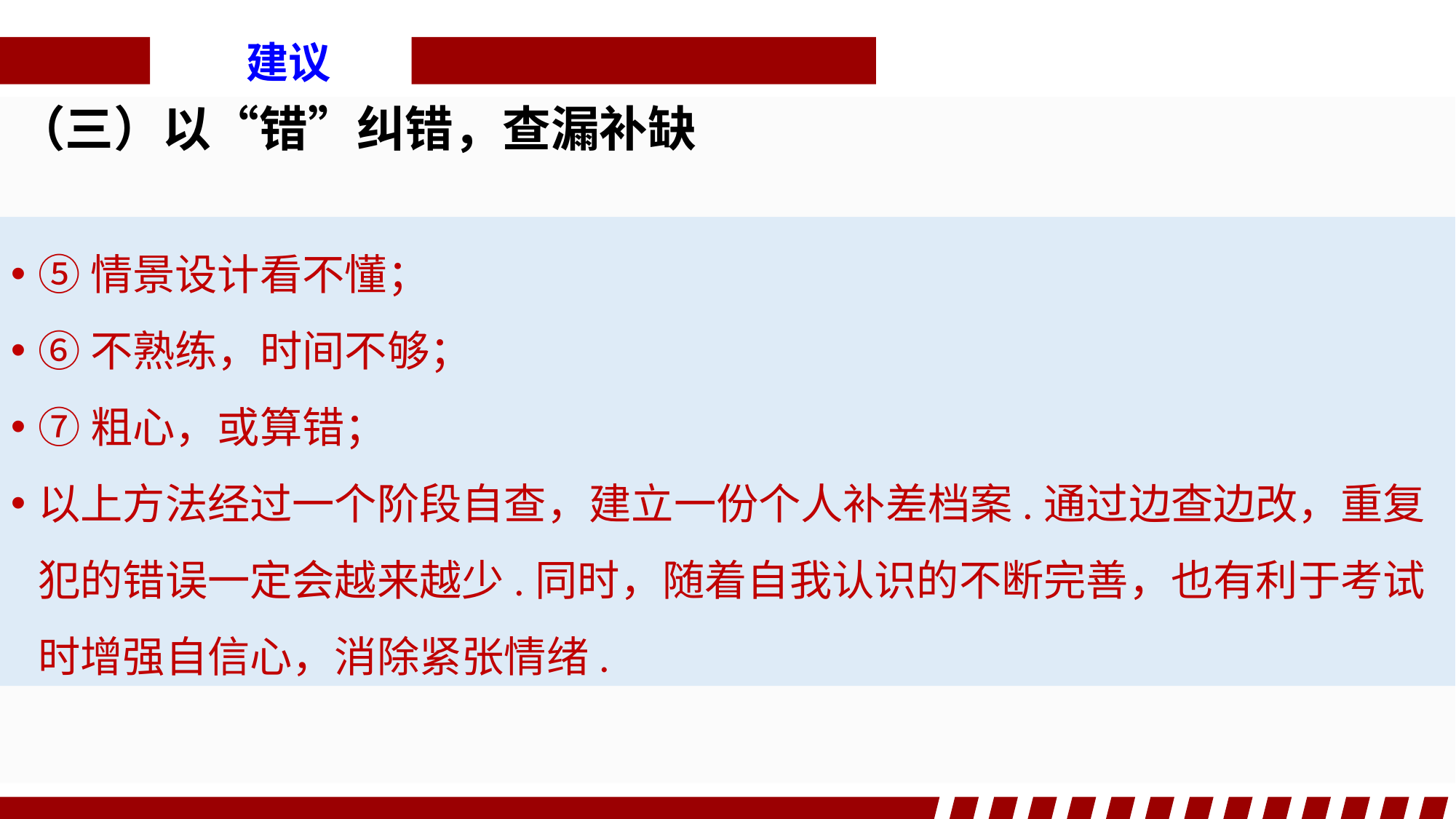

建议

（三）以“错”纠错，查漏补缺
⑤情景设计看不懂；
⑥不熟练，时间不够；
⑦粗心，或算错；
以上方法经过一个阶段自查，建立一份个人补差档案.通过边查边改，重复犯的错误一定会越来越少.同时，随着自我认识的不断完善，也有利于考试时增强自信心，消除紧张情绪.